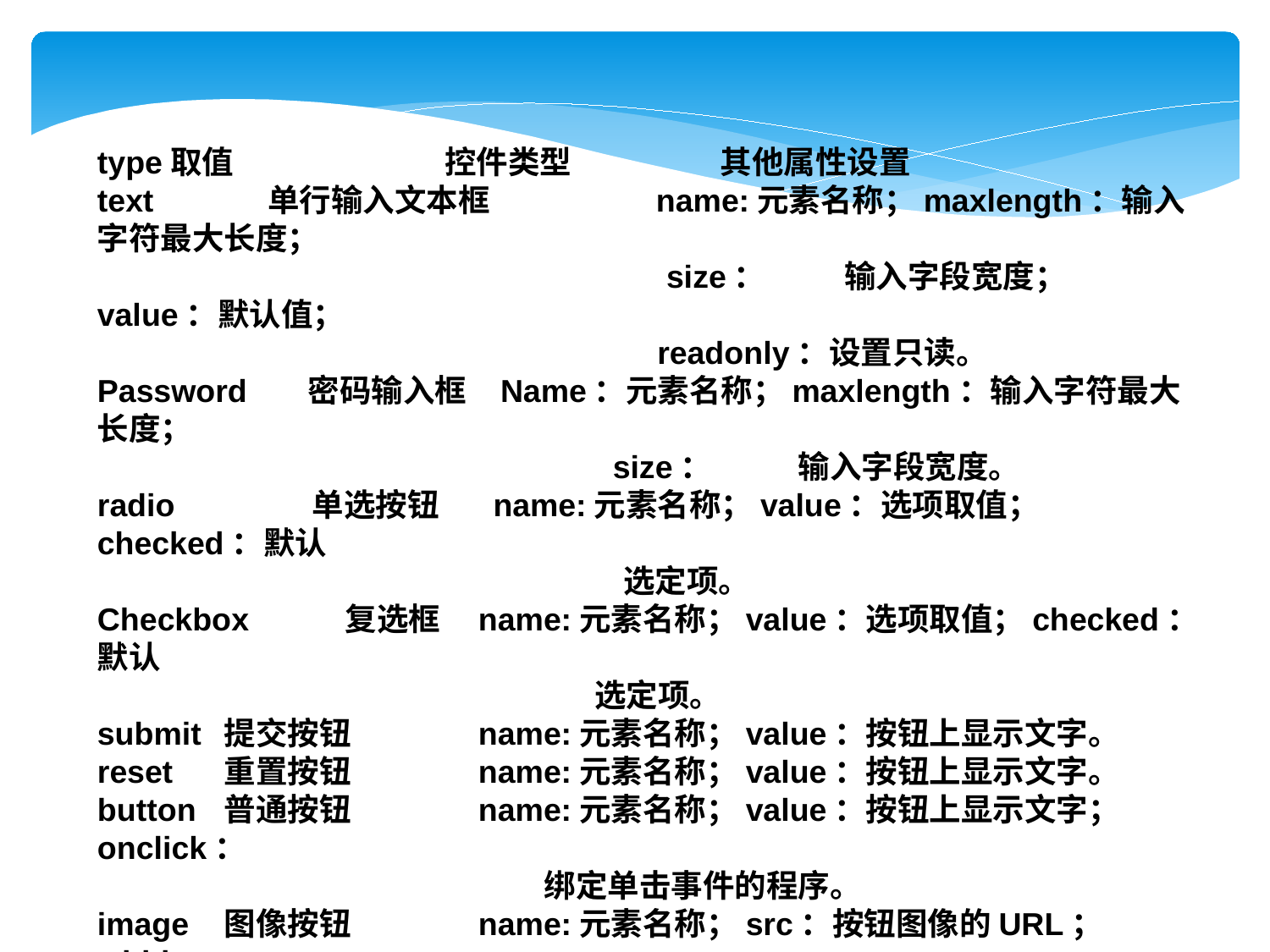

type取值	             控件类型	                其他属性设置
text	    单行输入文本框	      name:元素名称；maxlength：输入字符最大长度；
                                                                size：           输入字段宽度；      value：默认值；
                                                               readonly：设置只读。
Password      密码输入框	  Name：元素名称；maxlength：输入字符最大长度；
                                                          size：            输入字段宽度。
radio	         单选按钮	 name:元素名称；value：选项取值；checked：默认
                                                                        选定项。
Checkbox          复选框	name:元素名称；value：选项取值；checked：默认
                                                                    选定项。
submit	提交按钮	name:元素名称；value：按钮上显示文字。
reset	重置按钮	name:元素名称；value：按钮上显示文字。
button	普通按钮	name:元素名称；value：按钮上显示文字；onclick：
                                                             绑定单击事件的程序。
image	图像按钮	name:元素名称；src：按钮图像的URL；width：
                                                     图像宽度；height：图像高度。
file	文件选择框	name:元素名称。
hidden	隐藏框	                   name:元素名称；value：默认值。